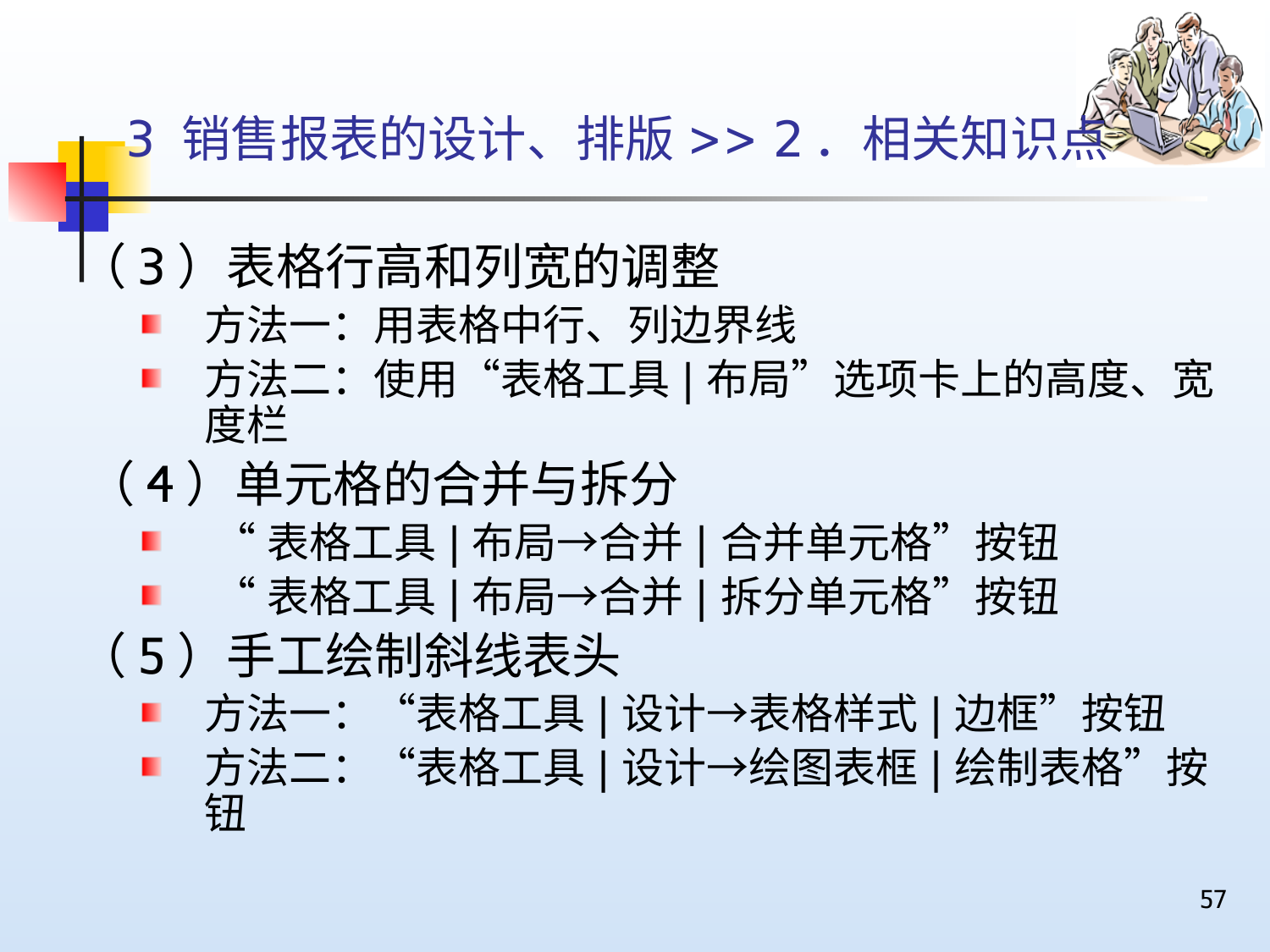

# 3 销售报表的设计、排版>> 2．相关知识点
（3）表格行高和列宽的调整
方法一：用表格中行、列边界线
方法二：使用“表格工具|布局”选项卡上的高度、宽度栏
（4）单元格的合并与拆分
 “表格工具|布局→合并|合并单元格”按钮
 “表格工具|布局→合并|拆分单元格”按钮
（5）手工绘制斜线表头
方法一：“表格工具|设计→表格样式|边框”按钮
方法二：“表格工具|设计→绘图表框|绘制表格”按钮
57